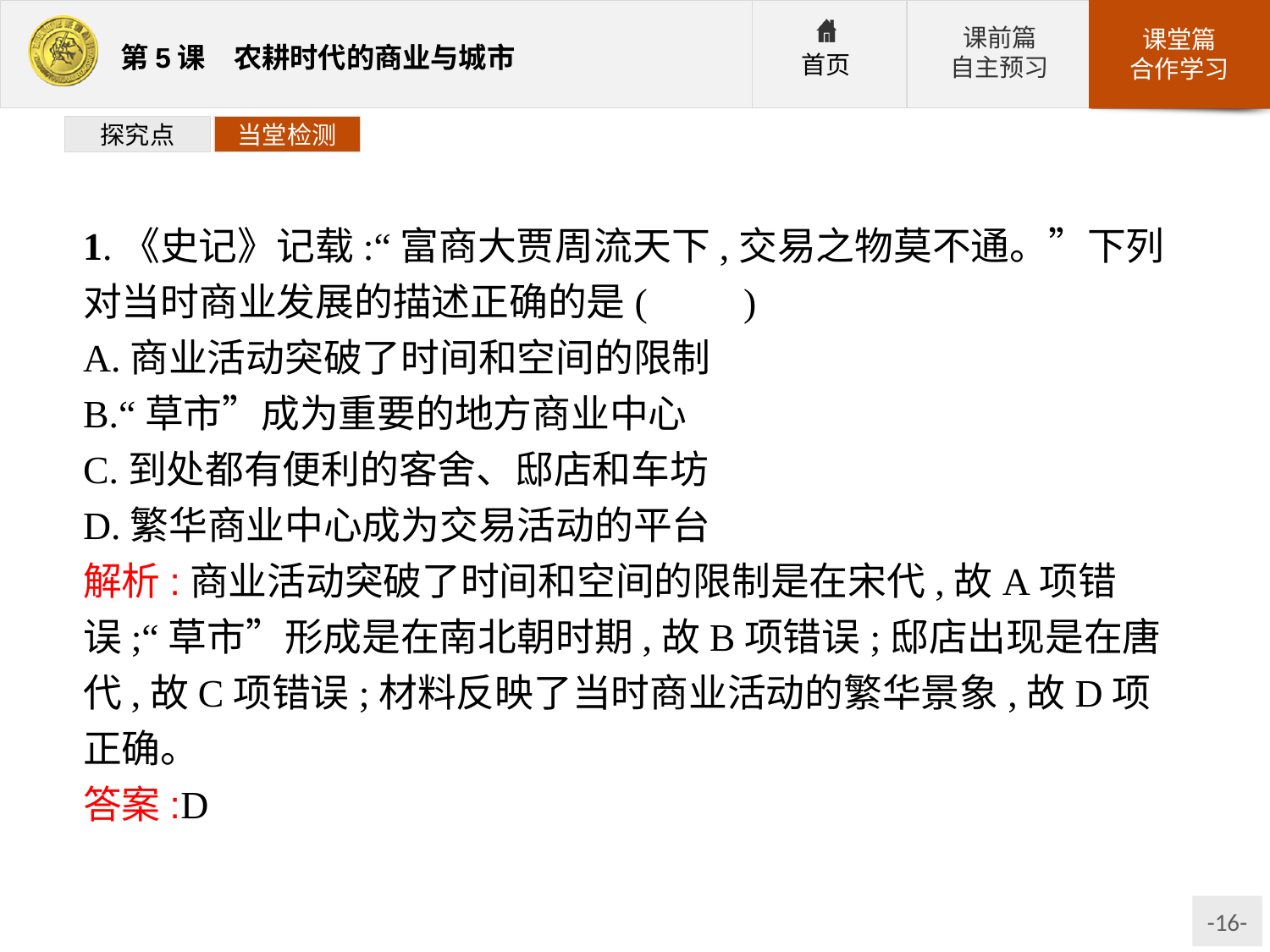

探究点
当堂检测
1.《史记》记载:“富商大贾周流天下,交易之物莫不通。”下列对当时商业发展的描述正确的是(　　)
A.商业活动突破了时间和空间的限制
B.“草市”成为重要的地方商业中心
C.到处都有便利的客舍、邸店和车坊
D.繁华商业中心成为交易活动的平台
解析:商业活动突破了时间和空间的限制是在宋代,故A项错误;“草市”形成是在南北朝时期,故B项错误;邸店出现是在唐代,故C项错误;材料反映了当时商业活动的繁华景象,故D项正确。
答案:D